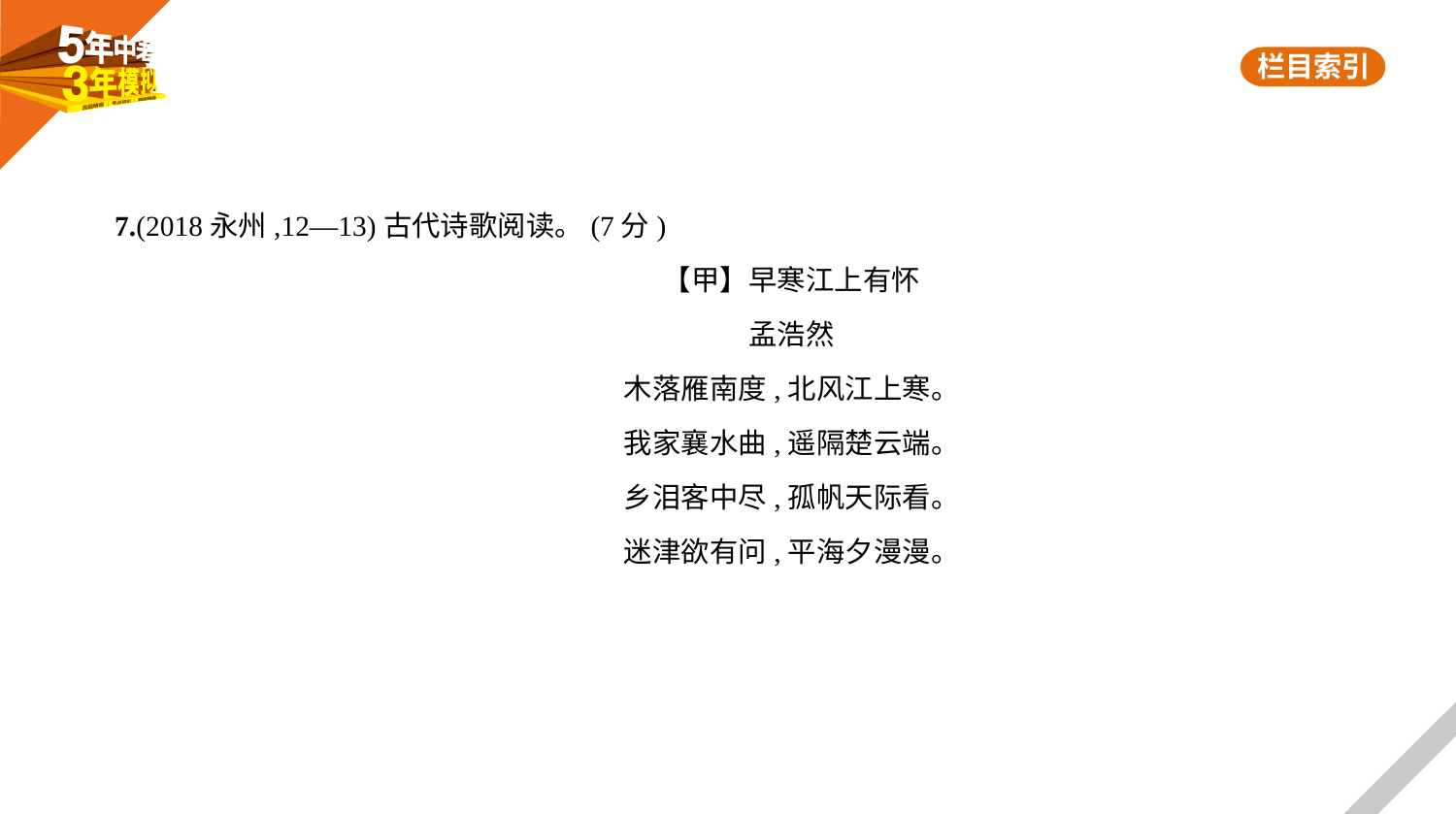

7.(2018永州,12—13)古代诗歌阅读。(7分)
【甲】早寒江上有怀
孟浩然
木落雁南度,北风江上寒。
我家襄水曲,遥隔楚云端。
乡泪客中尽,孤帆天际看。
迷津欲有问,平海夕漫漫。